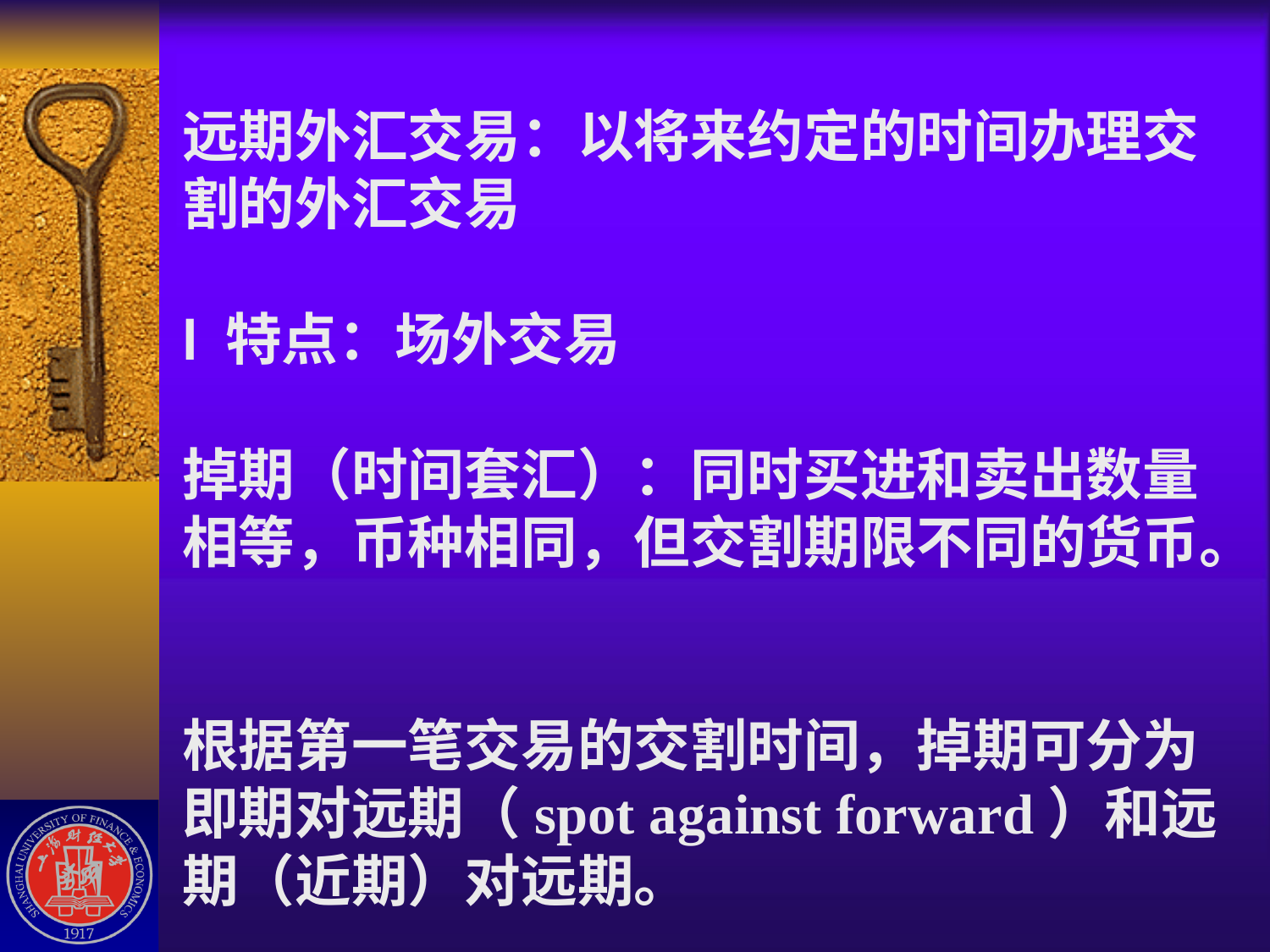

# 远期外汇交易：以将来约定的时间办理交割的外汇交易 l 特点：场外交易 掉期（时间套汇）：同时买进和卖出数量相等，币种相同，但交割期限不同的货币。 根据第一笔交易的交割时间，掉期可分为即期对远期（spot against forward）和远期（近期）对远期。